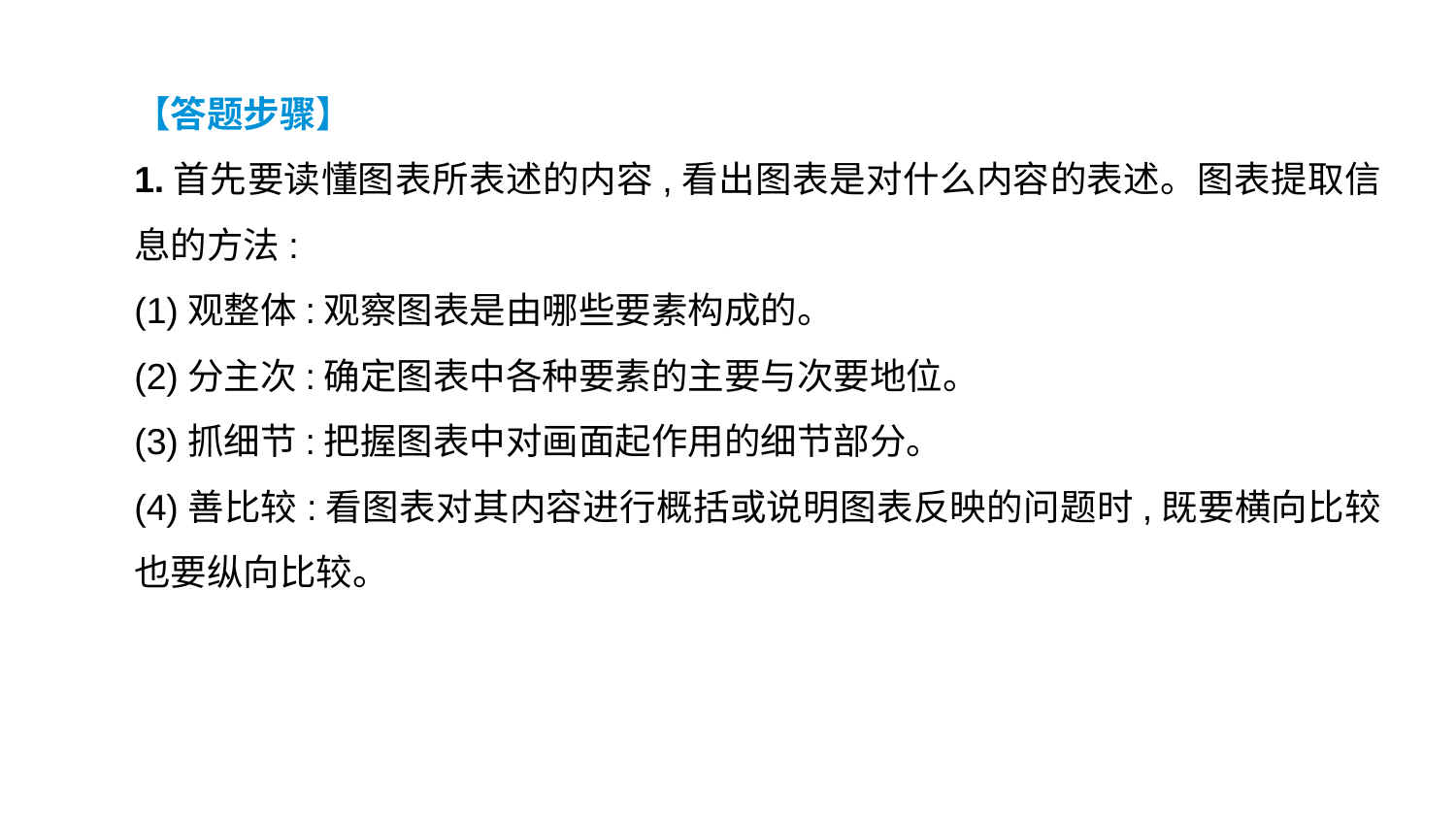

【答题步骤】
1.首先要读懂图表所表述的内容,看出图表是对什么内容的表述。图表提取信息的方法:
(1)观整体:观察图表是由哪些要素构成的。
(2)分主次:确定图表中各种要素的主要与次要地位。
(3)抓细节:把握图表中对画面起作用的细节部分。
(4)善比较:看图表对其内容进行概括或说明图表反映的问题时,既要横向比较也要纵向比较。